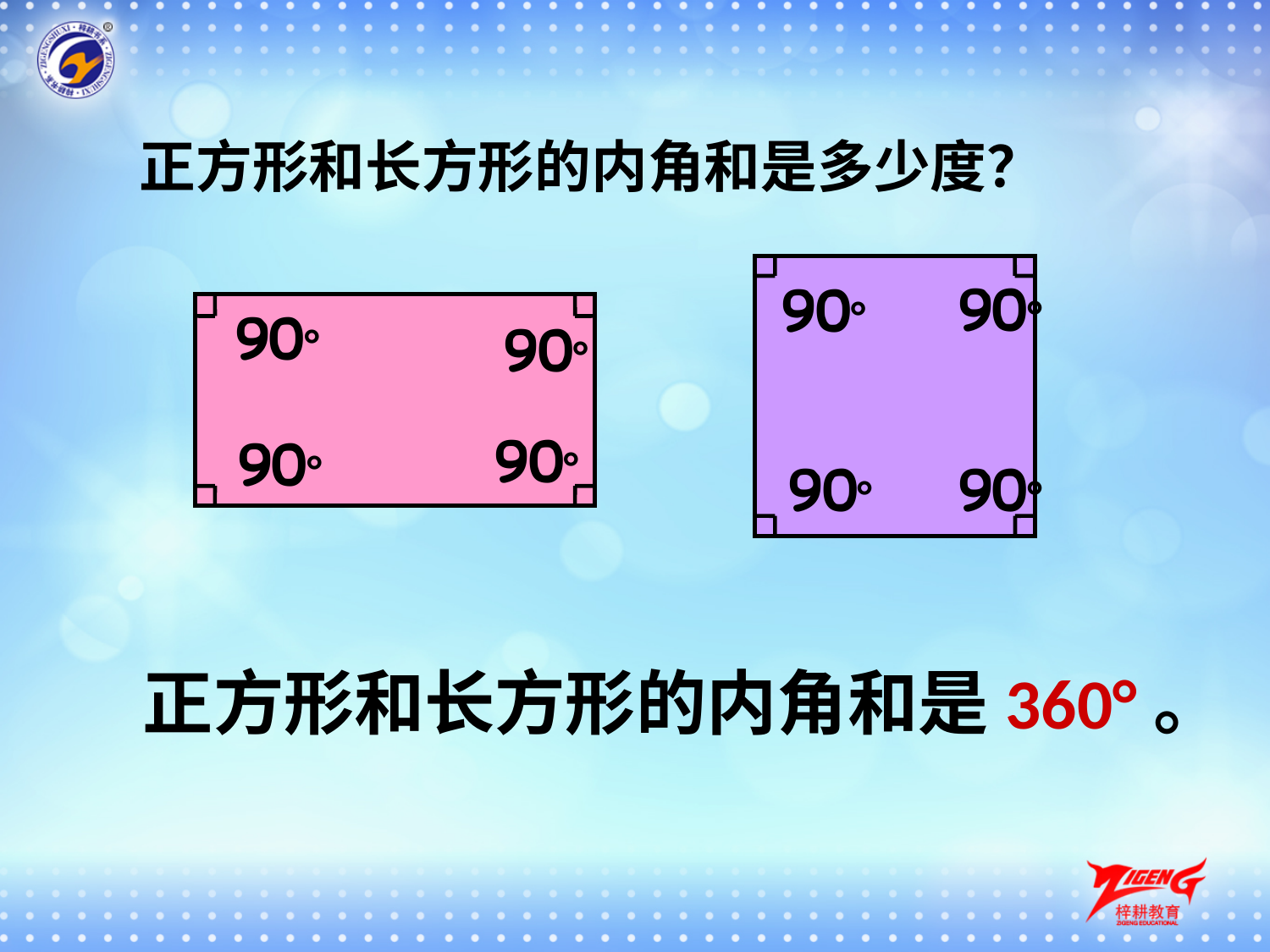

正方形和长方形的内角和是多少度？

90°
90°
90°
90°

90°
90°
90°
90°

正方形和长方形的内角和是360°。